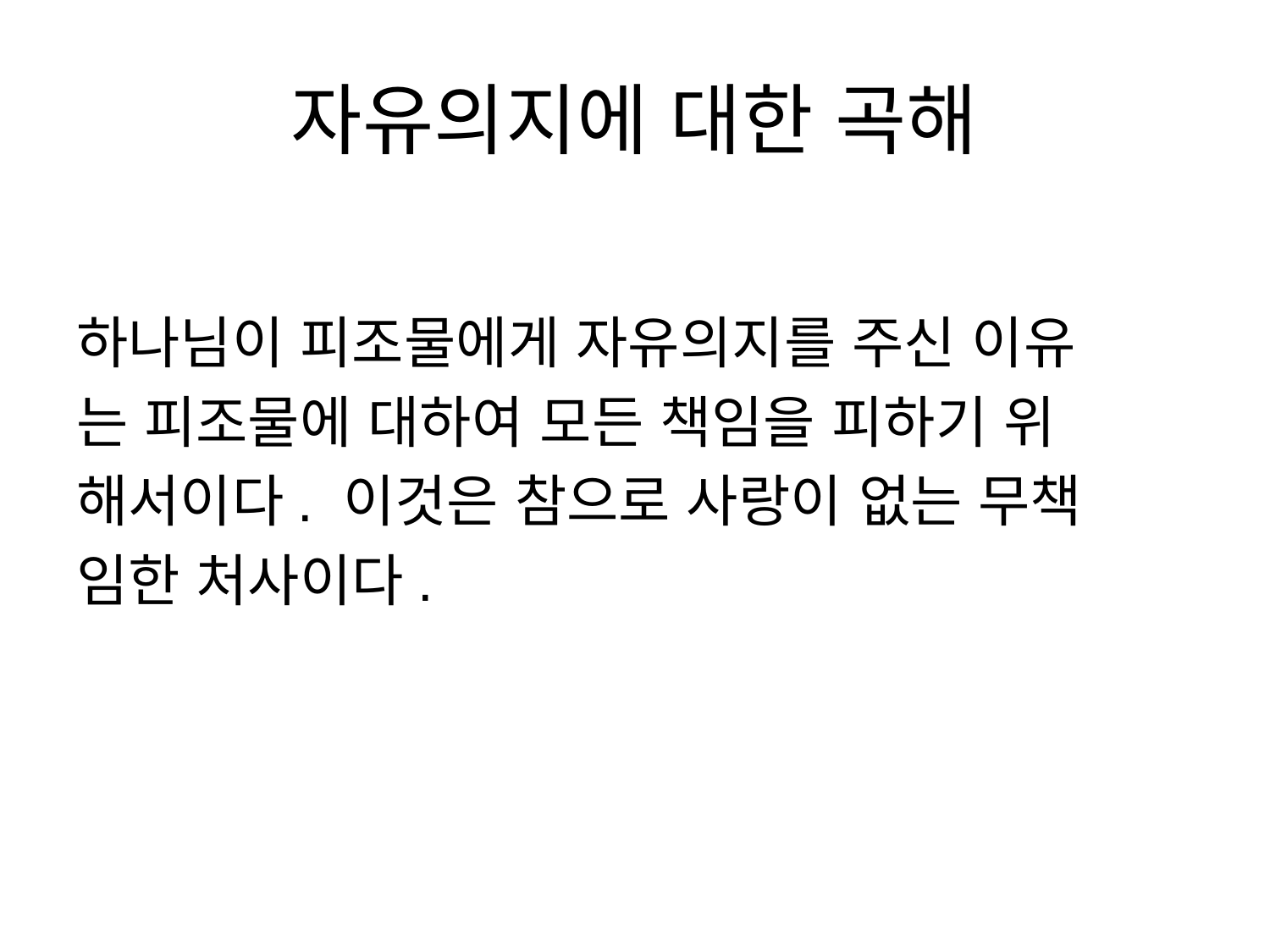

# 자유의지에 대한 곡해

하나님이 피조물에게 자유의지를 주신 이유
는 피조물에 대하여 모든 책임을 피하기 위
해서이다. 이것은 참으로 사랑이 없는 무책
임한 처사이다.